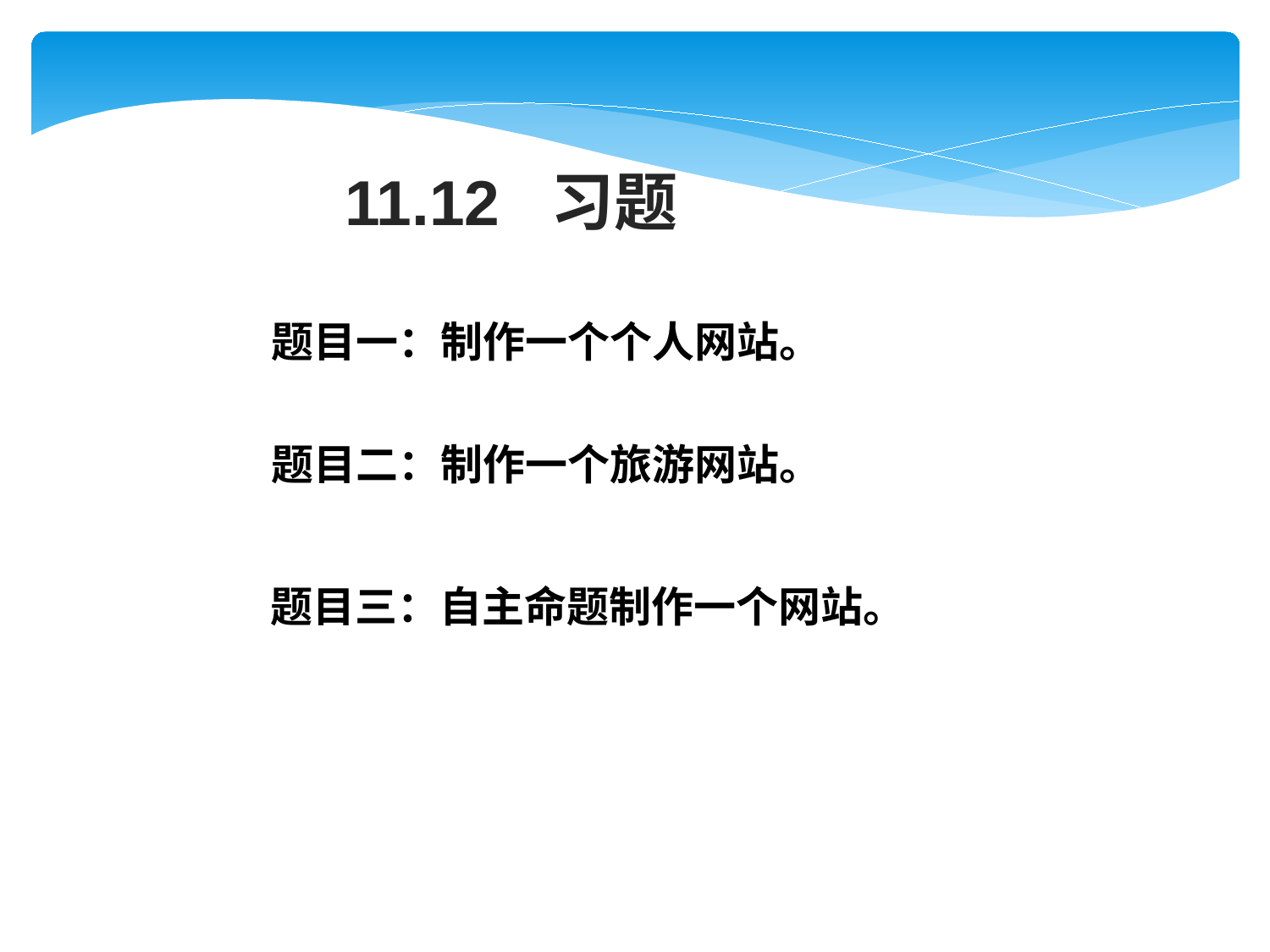

11.12  习题
题目一：制作一个个人网站。
题目二：制作一个旅游网站。
题目三：自主命题制作一个网站。